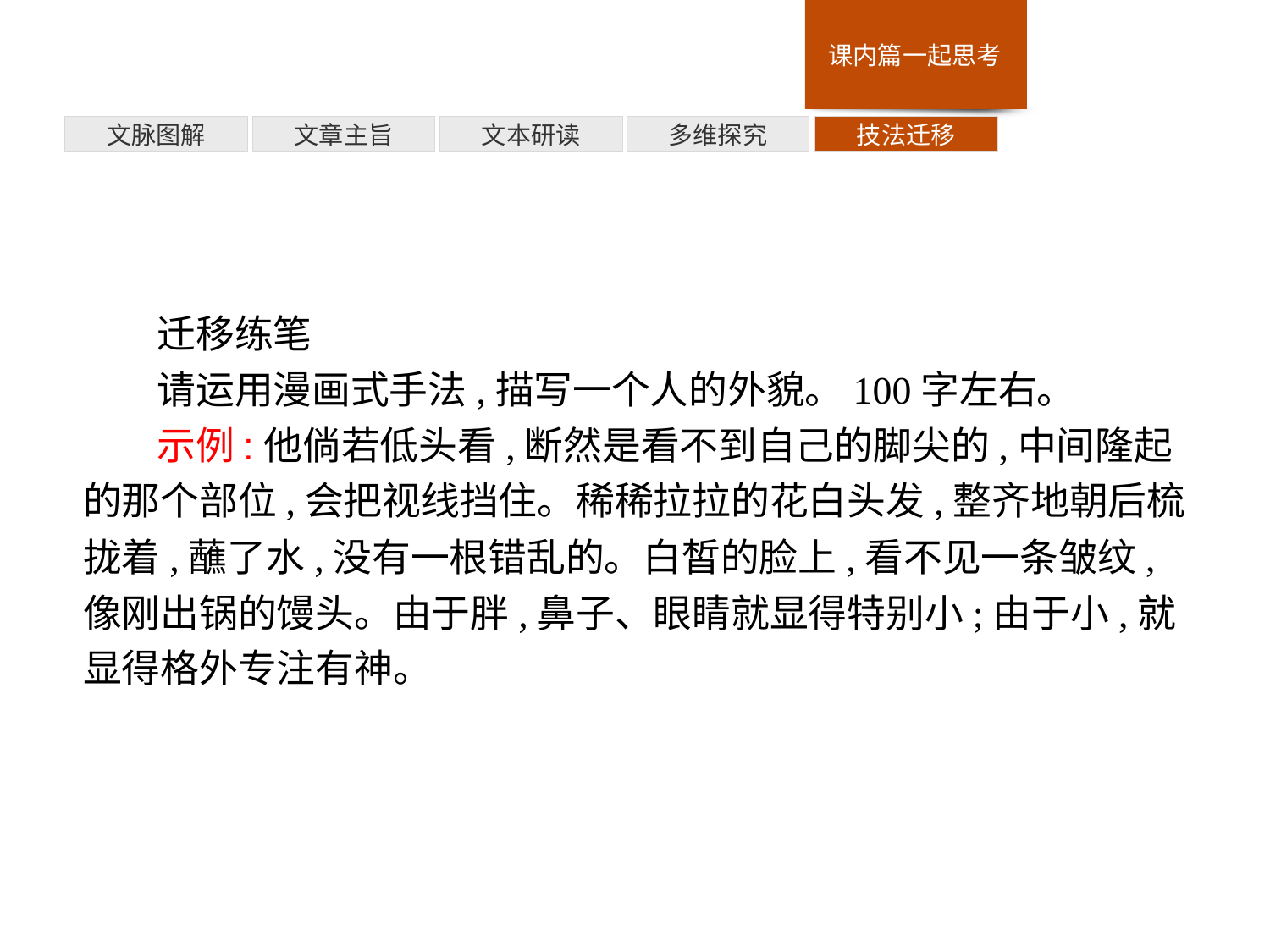

技法迁移
多维探究
文本研读
文章主旨
文脉图解
迁移练笔
请运用漫画式手法,描写一个人的外貌。100字左右。
示例:他倘若低头看,断然是看不到自己的脚尖的,中间隆起的那个部位,会把视线挡住。稀稀拉拉的花白头发,整齐地朝后梳拢着,蘸了水,没有一根错乱的。白皙的脸上,看不见一条皱纹,像刚出锅的馒头。由于胖,鼻子、眼睛就显得特别小;由于小,就显得格外专注有神。